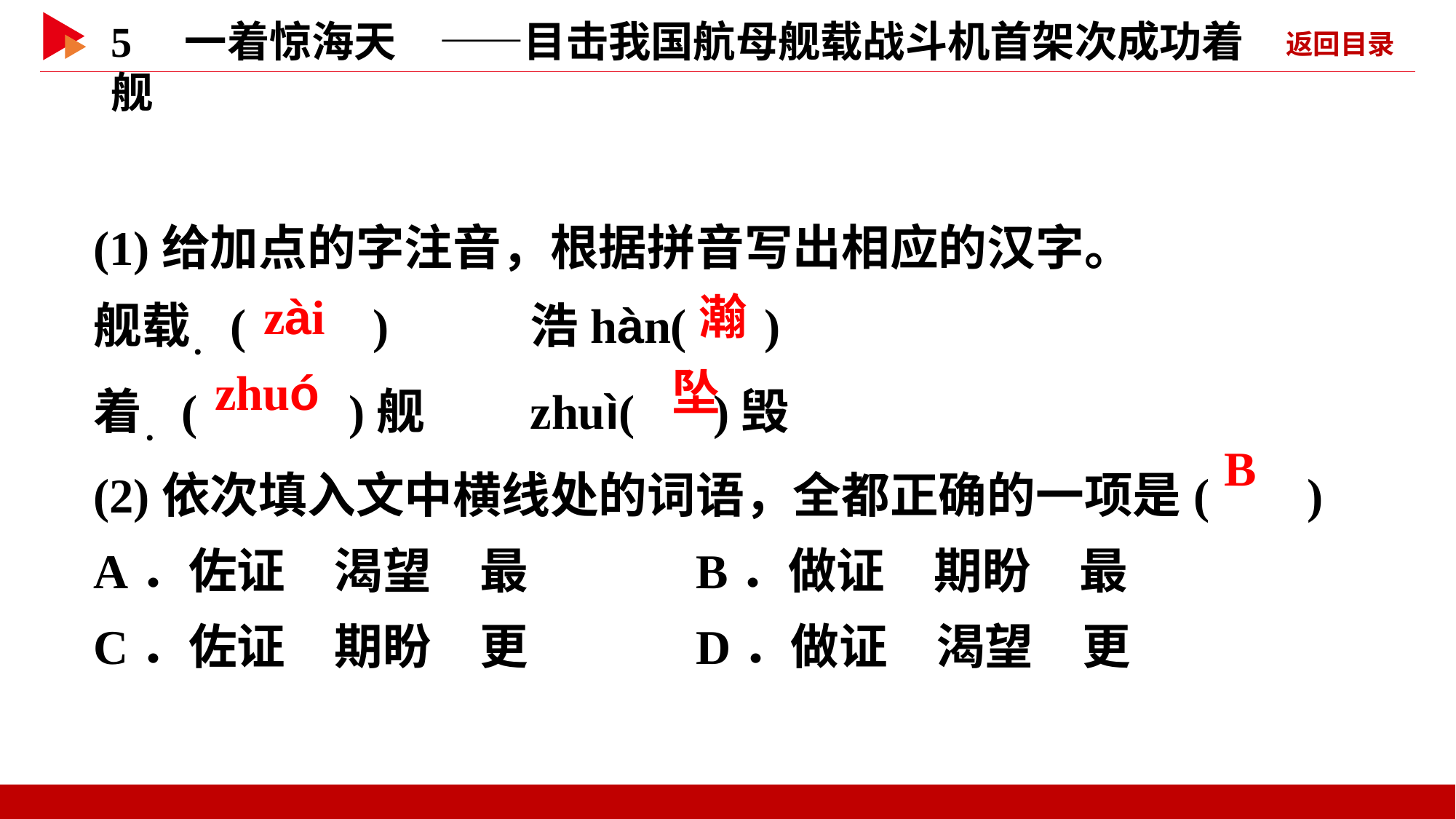

(1)给加点的字注音，根据拼音写出相应的汉字。
舰载．(          )　　	浩hàn(      )
着．(            )舰       	zhuì(      )毁
(2)依次填入文中横线处的词语，全都正确的一项是(        )
A．佐证　渴望　最              B．做证　期盼　最
C．佐证　期盼　更              D．做证　渴望　更
 zài
   瀚
 zhuó
   坠
   B